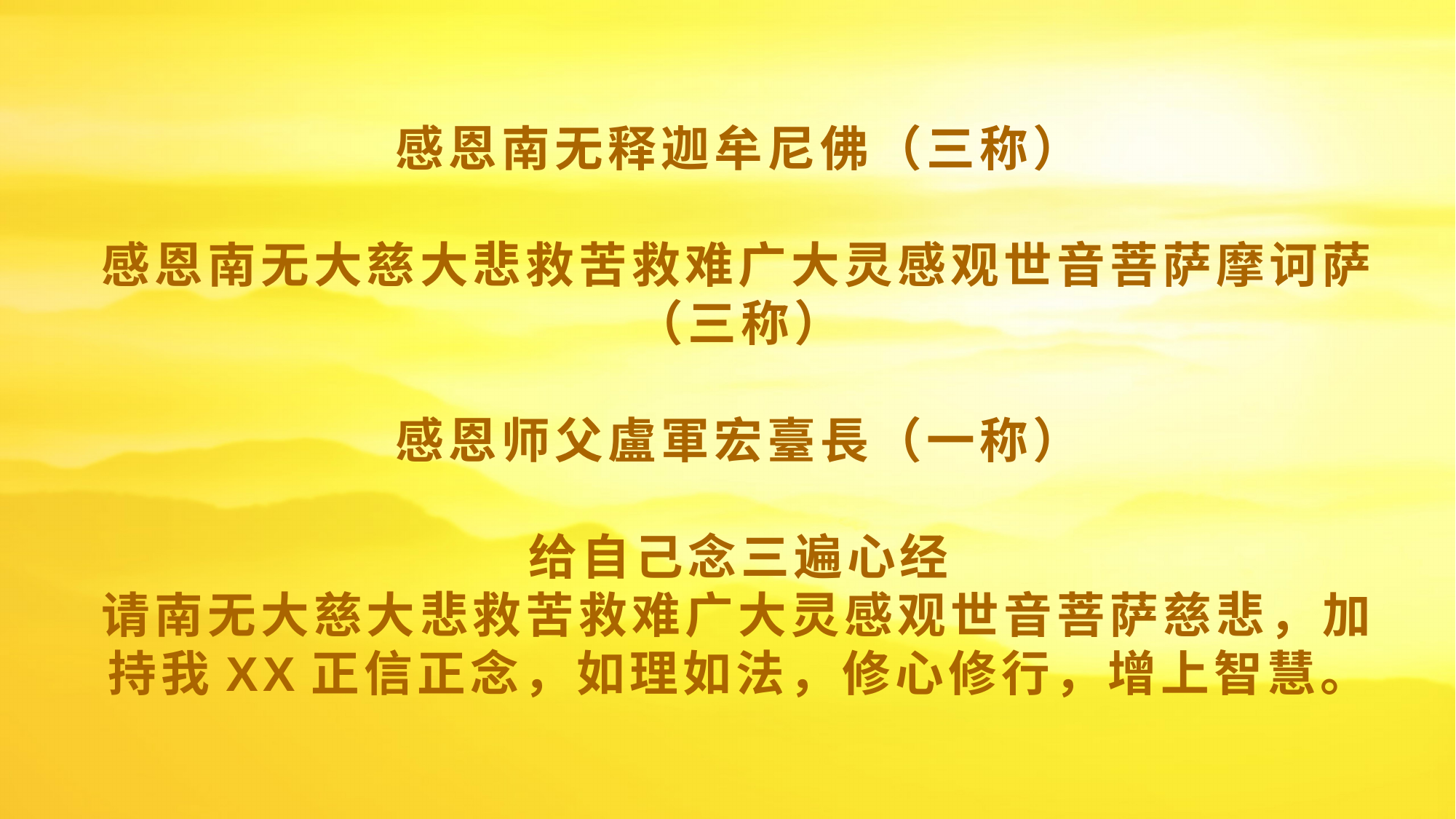

感恩南无释迦牟尼佛（三称）

感恩南无大慈大悲救苦救难广大灵感观世音菩萨摩诃萨（三称）

感恩师父盧軍宏臺長（一称）

给自己念三遍心经
请南无大慈大悲救苦救难广大灵感观世音菩萨慈悲，加持我XX正信正念，如理如法，修心修行，增上智慧。